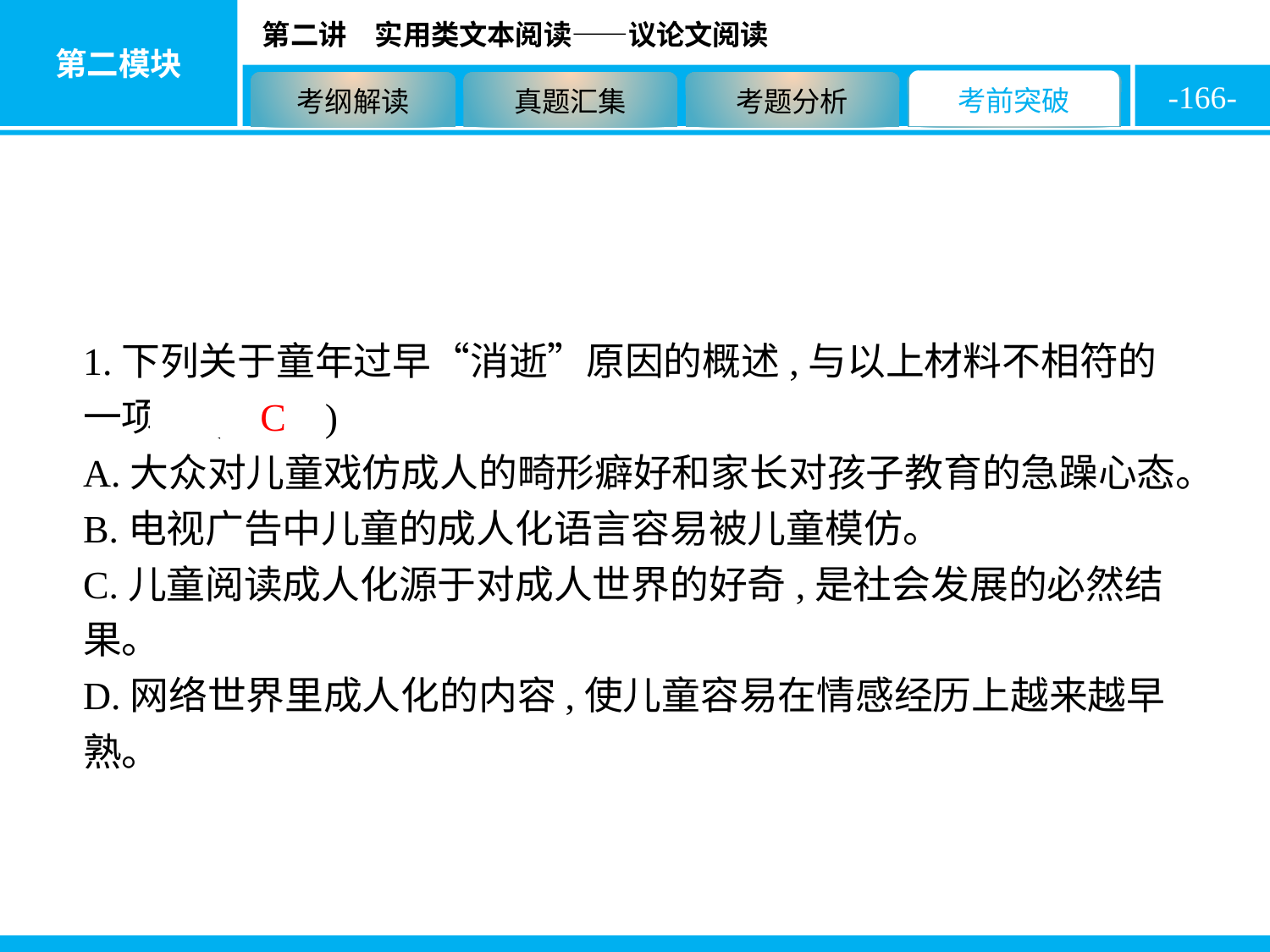

-166-
1.下列关于童年过早“消逝”原因的概述,与以上材料不相符的一项是(    C    )
A.大众对儿童戏仿成人的畸形癖好和家长对孩子教育的急躁心态。
B.电视广告中儿童的成人化语言容易被儿童模仿。
C.儿童阅读成人化源于对成人世界的好奇,是社会发展的必然结果。
D.网络世界里成人化的内容,使儿童容易在情感经历上越来越早熟。